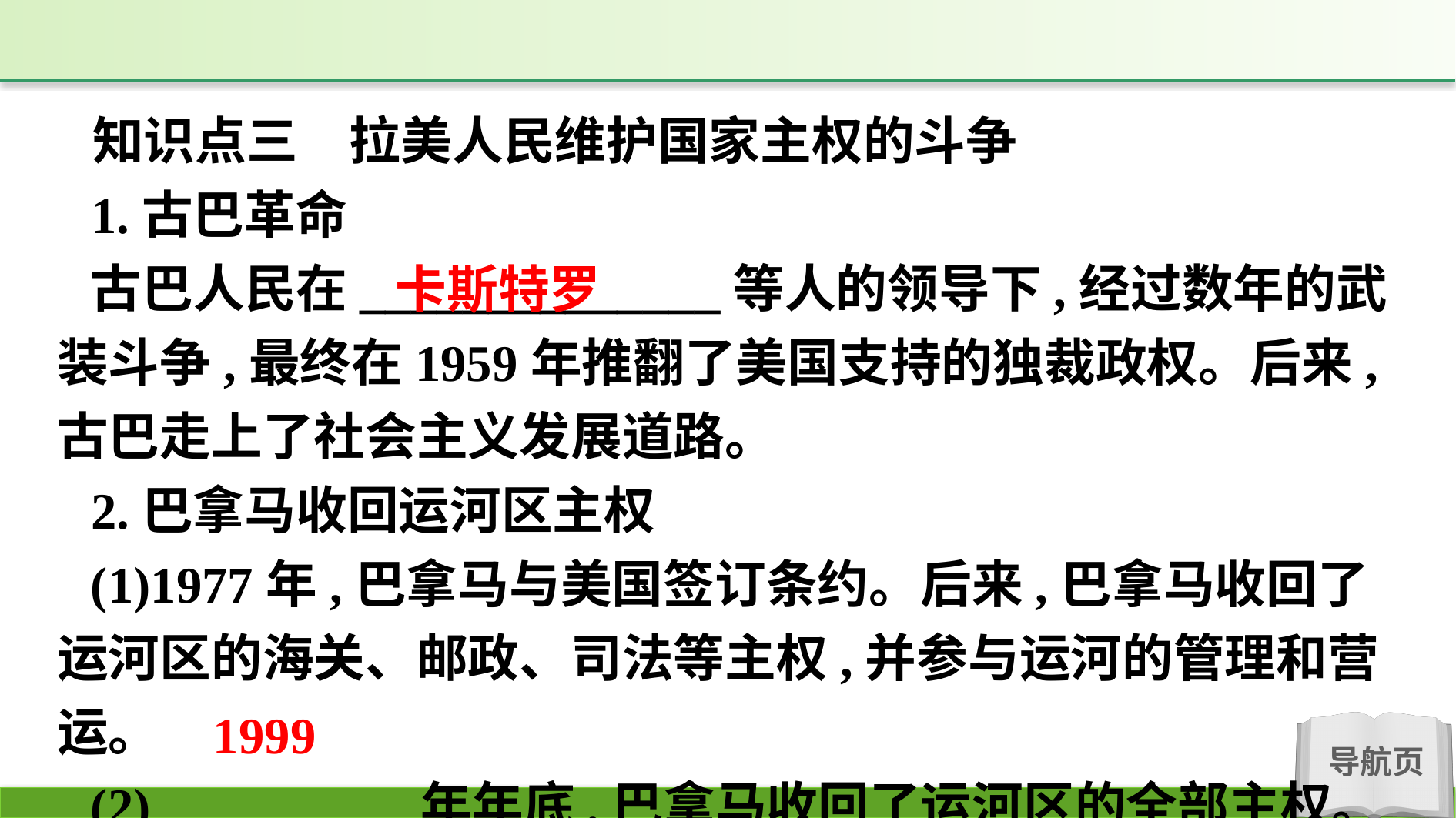

知识点三　拉美人民维护国家主权的斗争
1.古巴革命
古巴人民在______________等人的领导下,经过数年的武装斗争,最终在1959年推翻了美国支持的独裁政权。后来,古巴走上了社会主义发展道路。
2.巴拿马收回运河区主权
(1)1977年,巴拿马与美国签订条约。后来,巴拿马收回了运河区的海关、邮政、司法等主权,并参与运河的管理和营运。
(2)__________年年底,巴拿马收回了运河区的全部主权。
卡斯特罗
1999